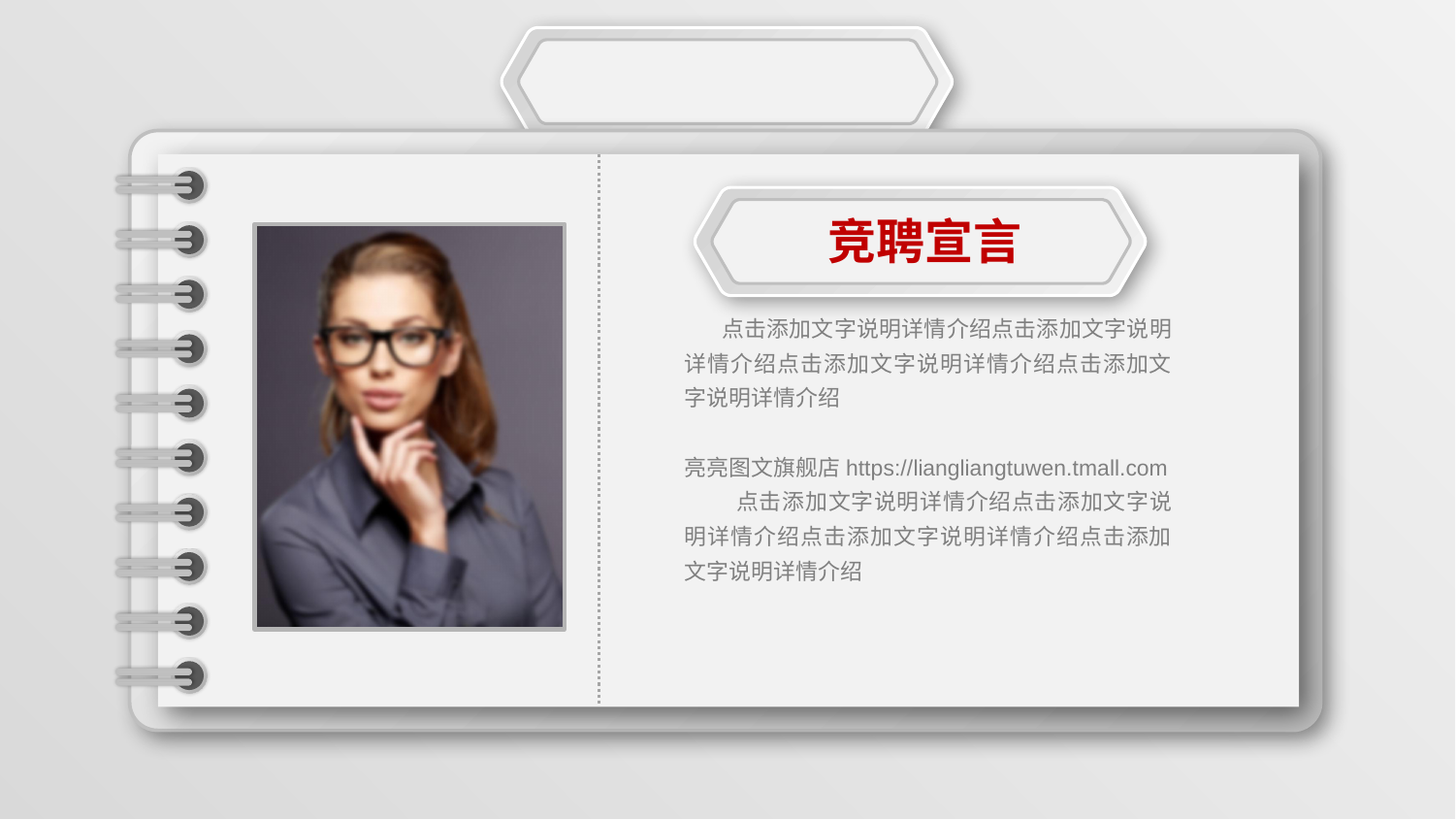

竞聘宣言

      点击添加文字说明详情介绍点击添加文字说明详情介绍点击添加文字说明详情介绍点击添加文字说明详情介绍
 亮亮图文旗舰店https://liangliangtuwen.tmall.com
        点击添加文字说明详情介绍点击添加文字说明详情介绍点击添加文字说明详情介绍点击添加文字说明详情介绍